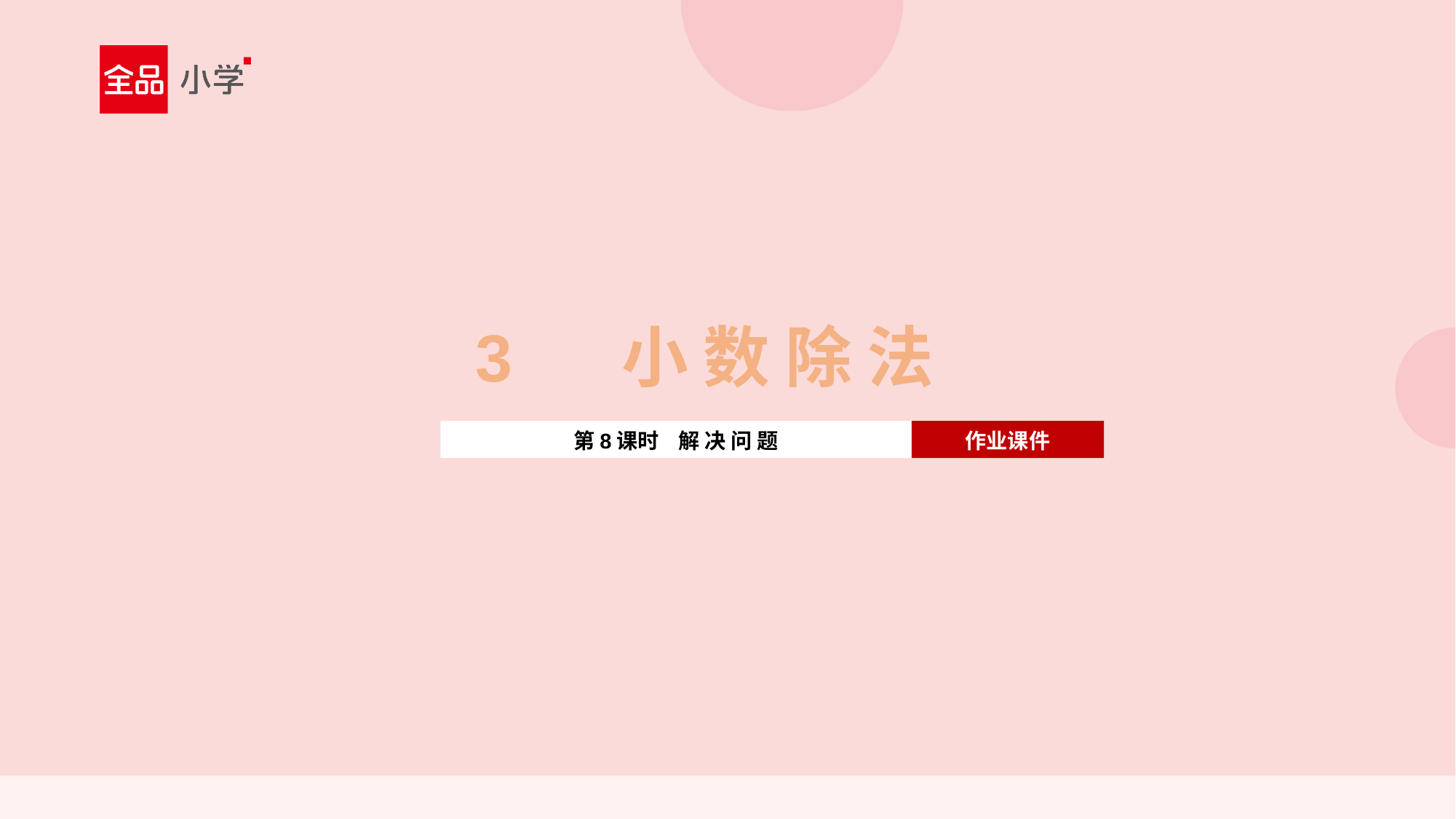

3     小 数 除 法
第8课时    解 决 问 题

作业课件